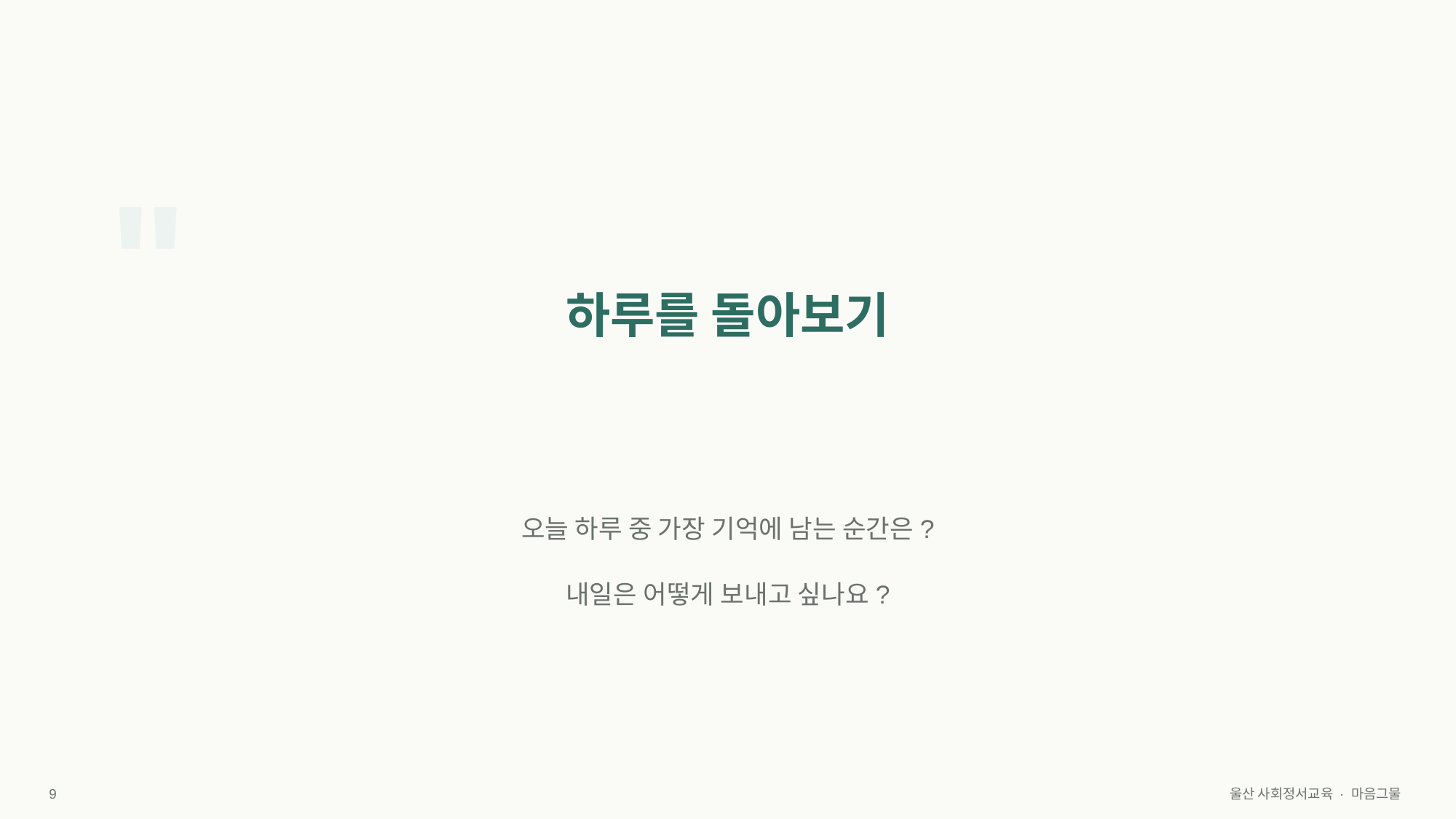

"
하루를 돌아보기
오늘 하루 중 가장 기억에 남는 순간은?
내일은 어떻게 보내고 싶나요?
9
울산 사회정서교육 · 마음그물